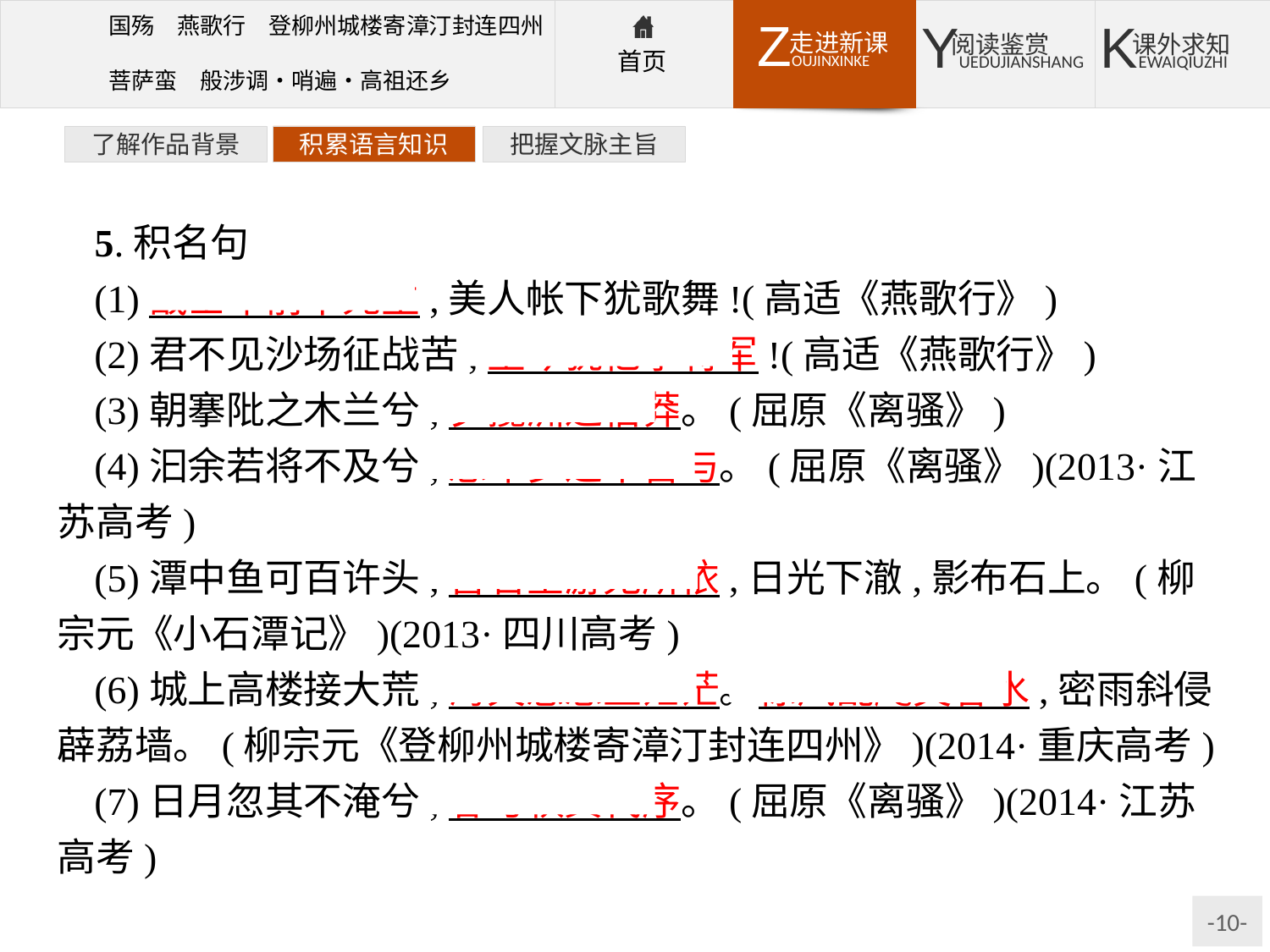

了解作品背景
积累语言知识
把握文脉主旨
5.积名句
(1)战士军前半死生,美人帐下犹歌舞!(高适《燕歌行》)
(2)君不见沙场征战苦,至今犹忆李将军!(高适《燕歌行》)
(3)朝搴阰之木兰兮,夕揽洲之宿莽。(屈原《离骚》)
(4)汩余若将不及兮,恐年岁之不吾与。(屈原《离骚》)(2013·江苏高考)
(5)潭中鱼可百许头,皆若空游无所依,日光下澈,影布石上。(柳宗元《小石潭记》)(2013·四川高考)
(6)城上高楼接大荒,海天愁思正茫茫。惊风乱飐芙蓉水,密雨斜侵薜荔墙。(柳宗元《登柳州城楼寄漳汀封连四州》)(2014·重庆高考)
(7)日月忽其不淹兮,春与秋其代序。(屈原《离骚》)(2014·江苏高考)